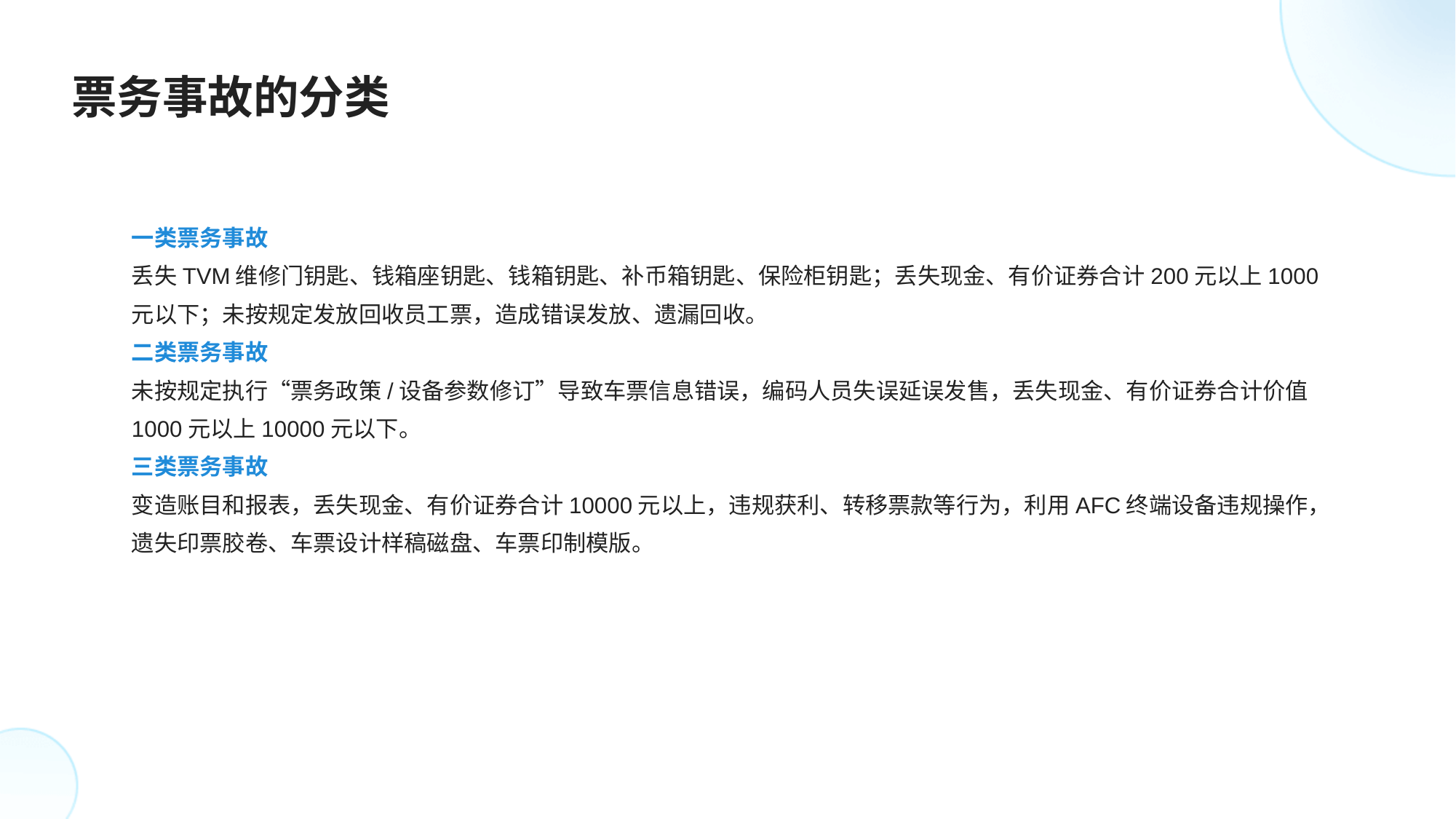

票务事故的分类
一类票务事故
丢失TVM维修门钥匙、钱箱座钥匙、钱箱钥匙、补币箱钥匙、保险柜钥匙；丢失现金、有价证券合计200元以上1000元以下；未按规定发放回收员工票，造成错误发放、遗漏回收。
二类票务事故
未按规定执行“票务政策/设备参数修订”导致车票信息错误，编码人员失误延误发售，丢失现金、有价证券合计价值1000元以上10000元以下。
三类票务事故
变造账目和报表，丢失现金、有价证券合计10000元以上，违规获利、转移票款等行为，利用AFC终端设备违规操作，遗失印票胶卷、车票设计样稿磁盘、车票印制模版。